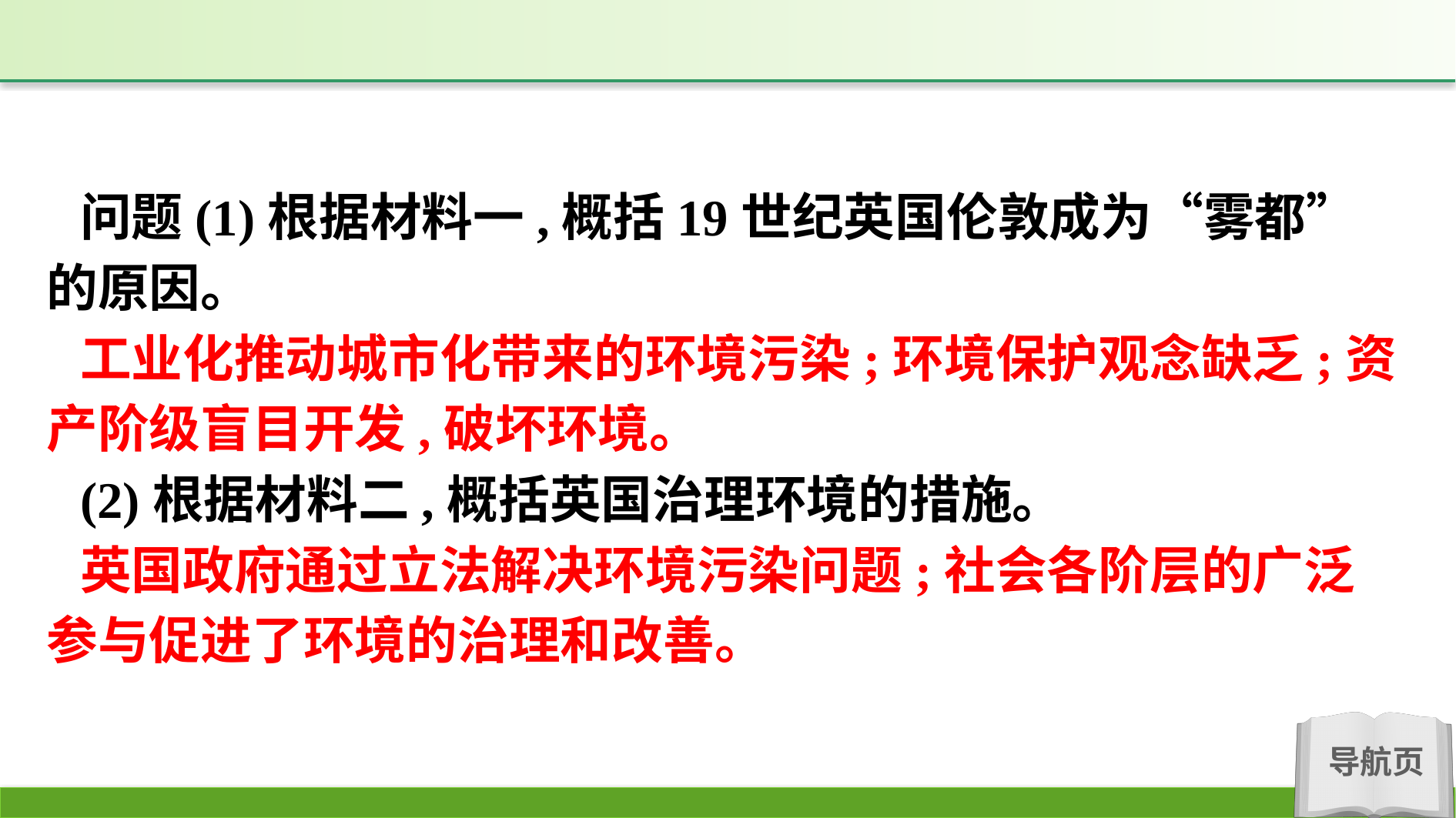

问题(1)根据材料一,概括19世纪英国伦敦成为“雾都”的原因。
工业化推动城市化带来的环境污染;环境保护观念缺乏;资产阶级盲目开发,破坏环境。
(2)根据材料二,概括英国治理环境的措施。
英国政府通过立法解决环境污染问题;社会各阶层的广泛参与促进了环境的治理和改善。